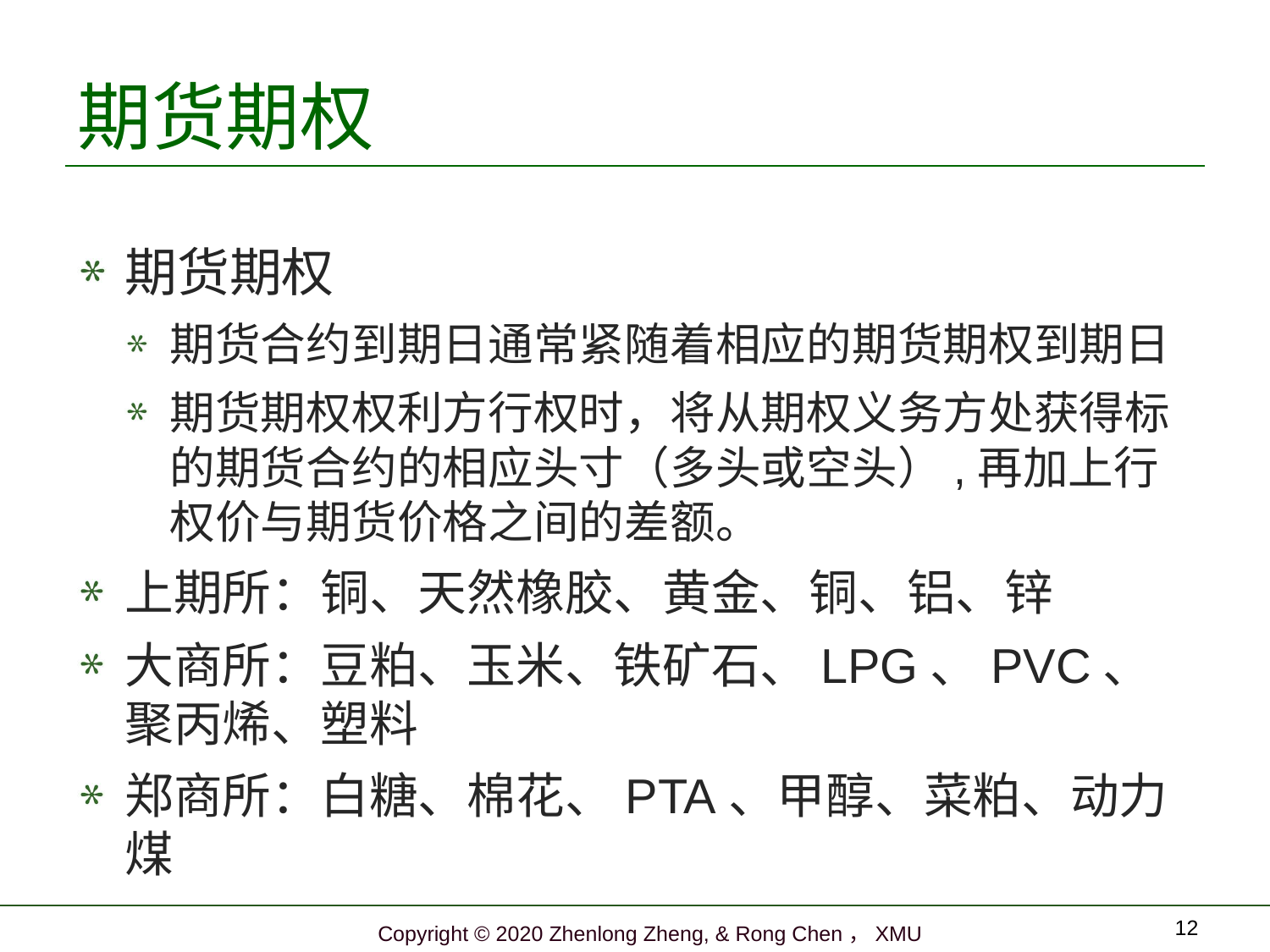

# 期货期权

期货期权
期货合约到期日通常紧随着相应的期货期权到期日
期货期权权利方行权时，将从期权义务方处获得标的期货合约的相应头寸（多头或空头）,再加上行权价与期货价格之间的差额。
上期所：铜、天然橡胶、黄金、铜、铝、锌
大商所：豆粕、玉米、铁矿石、LPG、PVC、聚丙烯、塑料
郑商所：白糖、棉花、PTA、甲醇、菜粕、动力煤
12